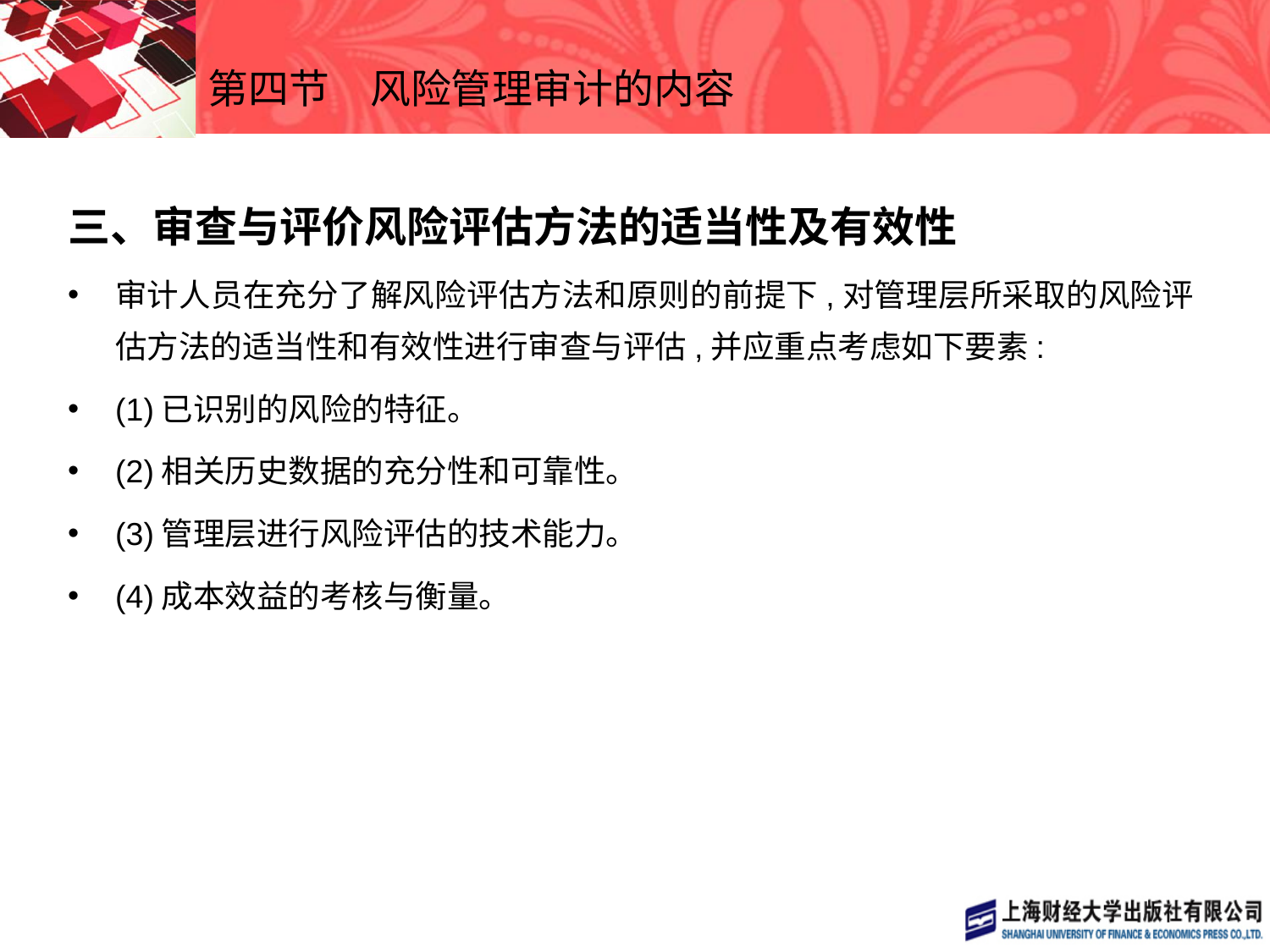

# 第四节　风险管理审计的内容
三、审查与评价风险评估方法的适当性及有效性
审计人员在充分了解风险评估方法和原则的前提下,对管理层所采取的风险评估方法的适当性和有效性进行审查与评估,并应重点考虑如下要素:
(1)已识别的风险的特征。
(2)相关历史数据的充分性和可靠性。
(3)管理层进行风险评估的技术能力。
(4)成本效益的考核与衡量。